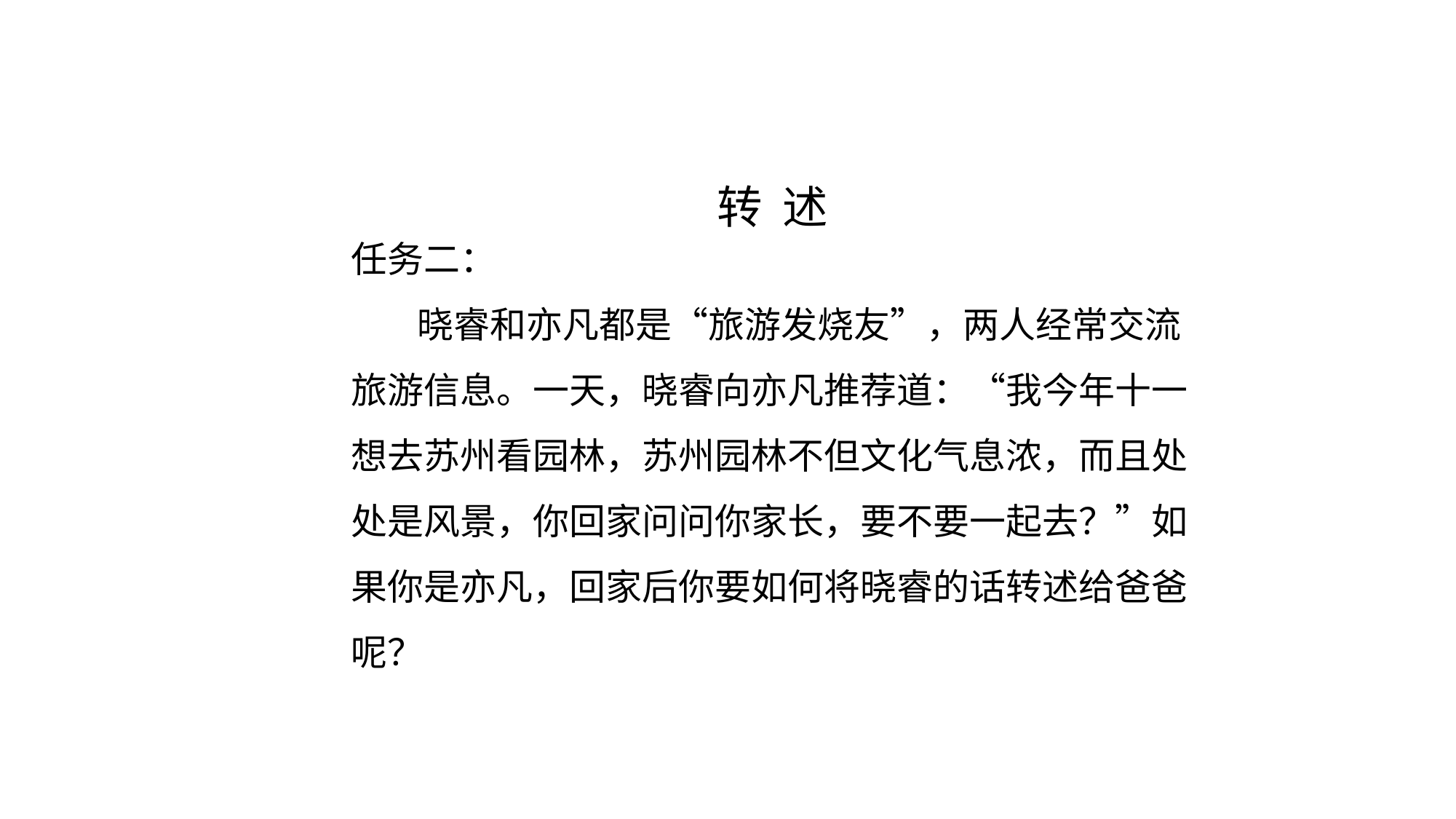

# 转  述
任务二：
       晓睿和亦凡都是“旅游发烧友”，两人经常交流旅游信息。一天，晓睿向亦凡推荐道：“我今年十一想去苏州看园林，苏州园林不但文化气息浓，而且处处是风景，你回家问问你家长，要不要一起去？”如果你是亦凡，回家后你要如何将晓睿的话转述给爸爸呢？